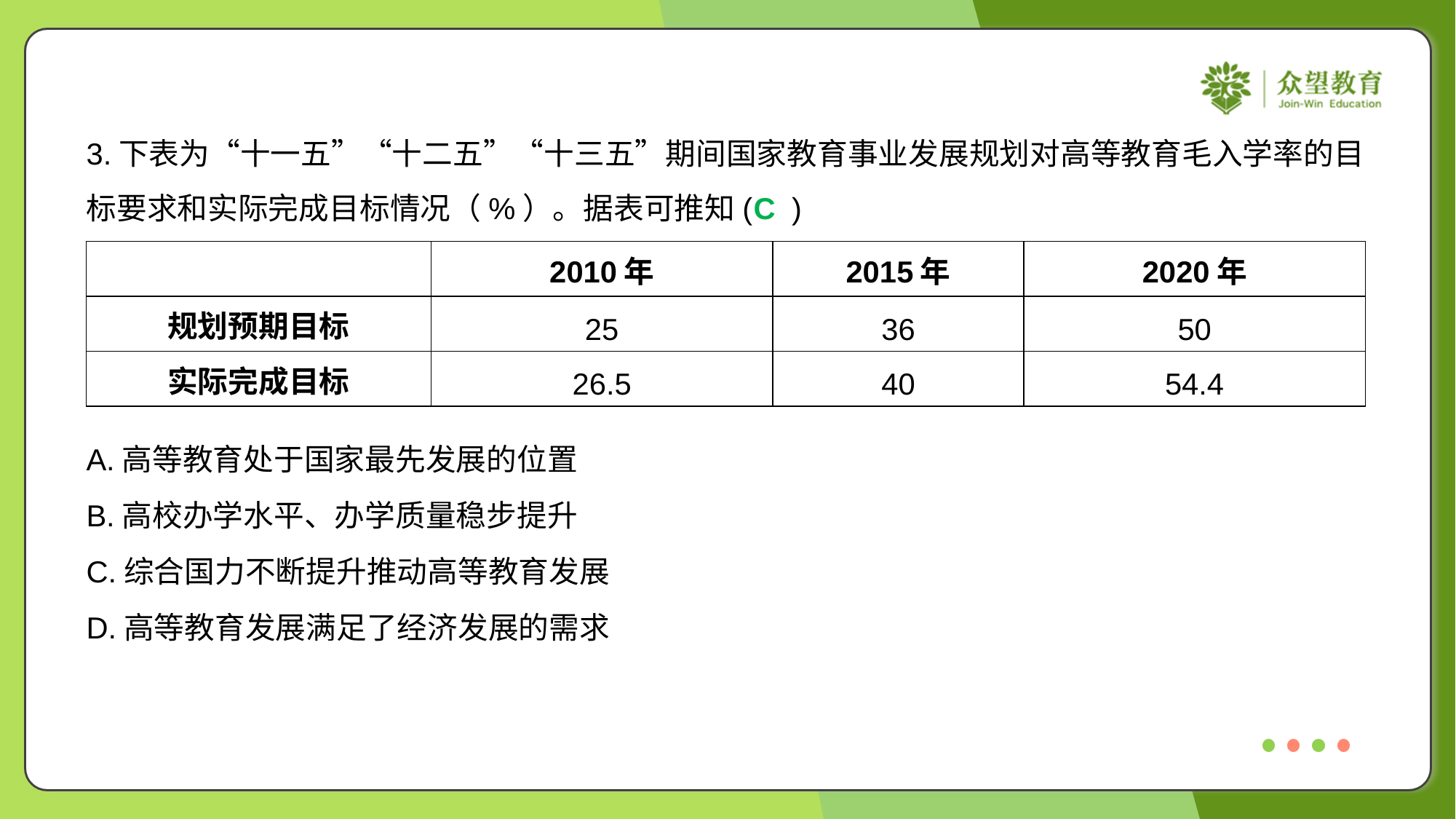

3.下表为“十一五”“十二五”“十三五”期间国家教育事业发展规划对高等教育毛入学率的目
标要求和实际完成目标情况（%）。据表可推知(     )
C
|  | 2010年 | 2015年 | 2020年 |
| --- | --- | --- | --- |
| 规划预期目标 | 25 | 36 | 50 |
| 实际完成目标 | 26.5 | 40 | 54.4 |
A.高等教育处于国家最先发展的位置
B.高校办学水平、办学质量稳步提升
C.综合国力不断提升推动高等教育发展
D.高等教育发展满足了经济发展的需求